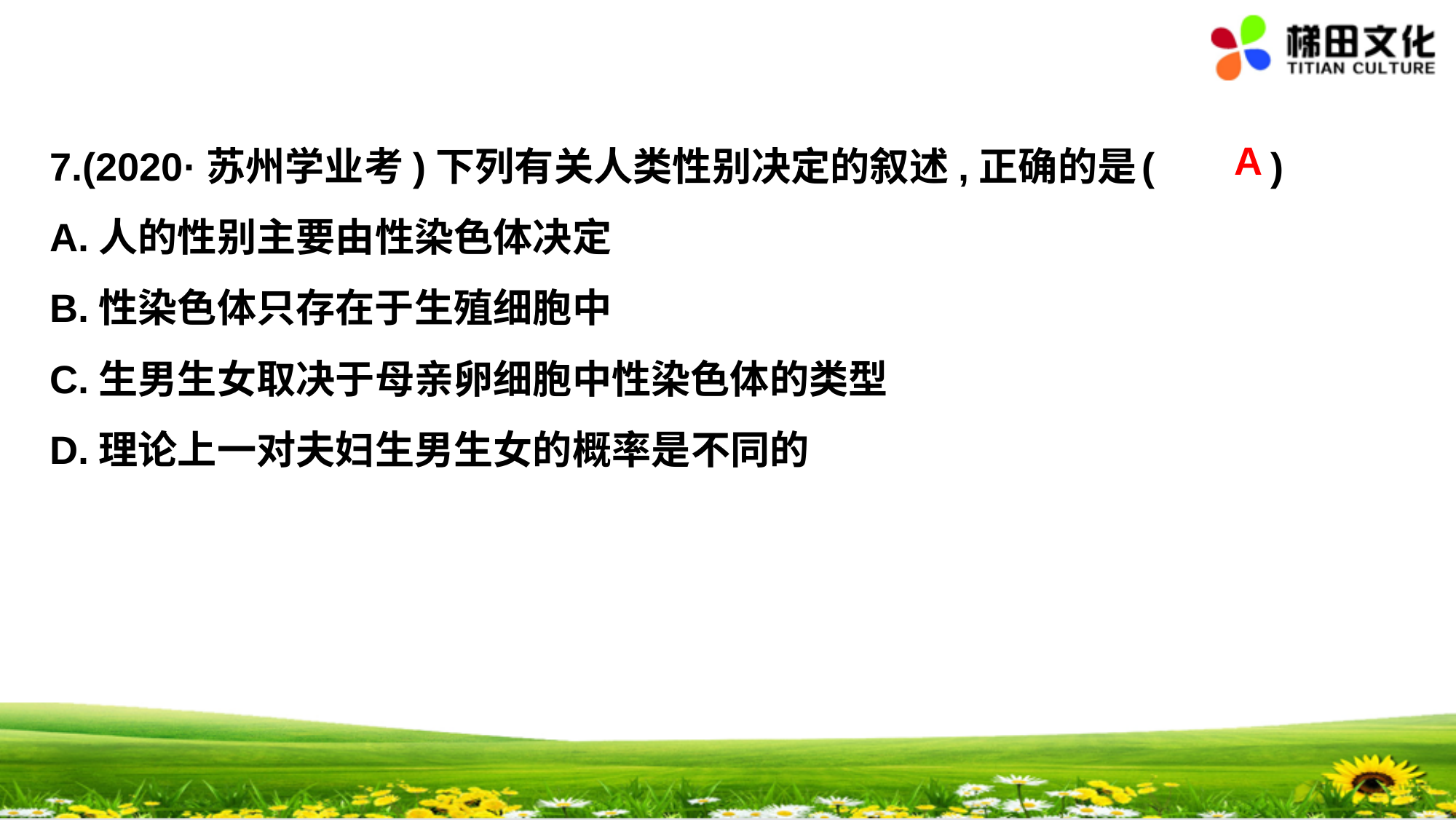

A
7.(2020·苏州学业考)下列有关人类性别决定的叙述,正确的是	(　  　)
A.人的性别主要由性染色体决定
B.性染色体只存在于生殖细胞中
C.生男生女取决于母亲卵细胞中性染色体的类型
D.理论上一对夫妇生男生女的概率是不同的